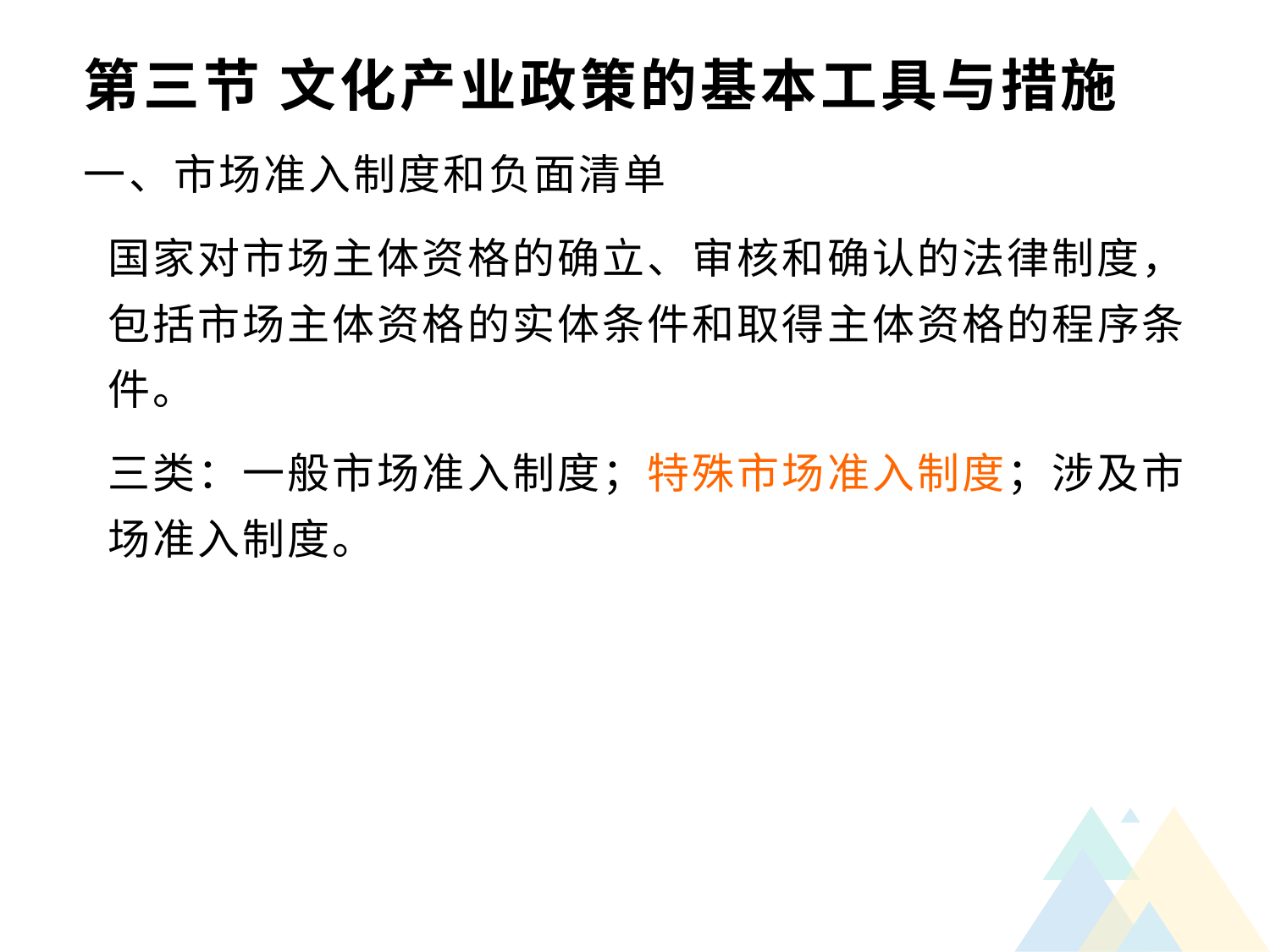

# 第三节 文化产业政策的基本工具与措施
一、市场准入制度和负面清单
	国家对市场主体资格的确立、审核和确认的法律制度，包括市场主体资格的实体条件和取得主体资格的程序条件。
	三类：一般市场准入制度；特殊市场准入制度；涉及市场准入制度。